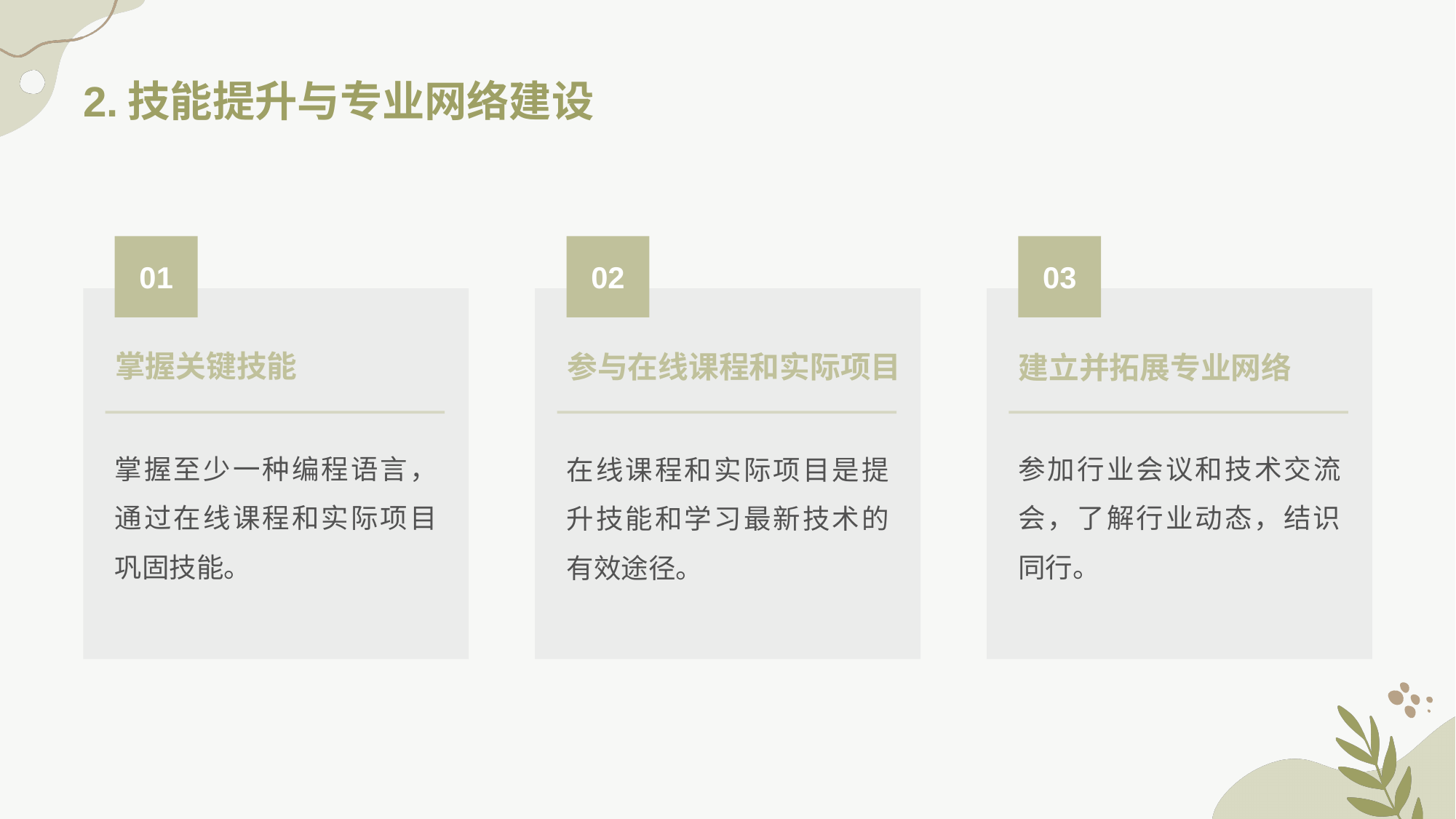

2.技能提升与专业网络建设
01
02
03

掌握关键技能
参与在线课程和实际项目
建立并拓展专业网络
掌握至少一种编程语言，通过在线课程和实际项目巩固技能。
参加行业会议和技术交流会，了解行业动态，结识同行。
在线课程和实际项目是提升技能和学习最新技术的有效途径。